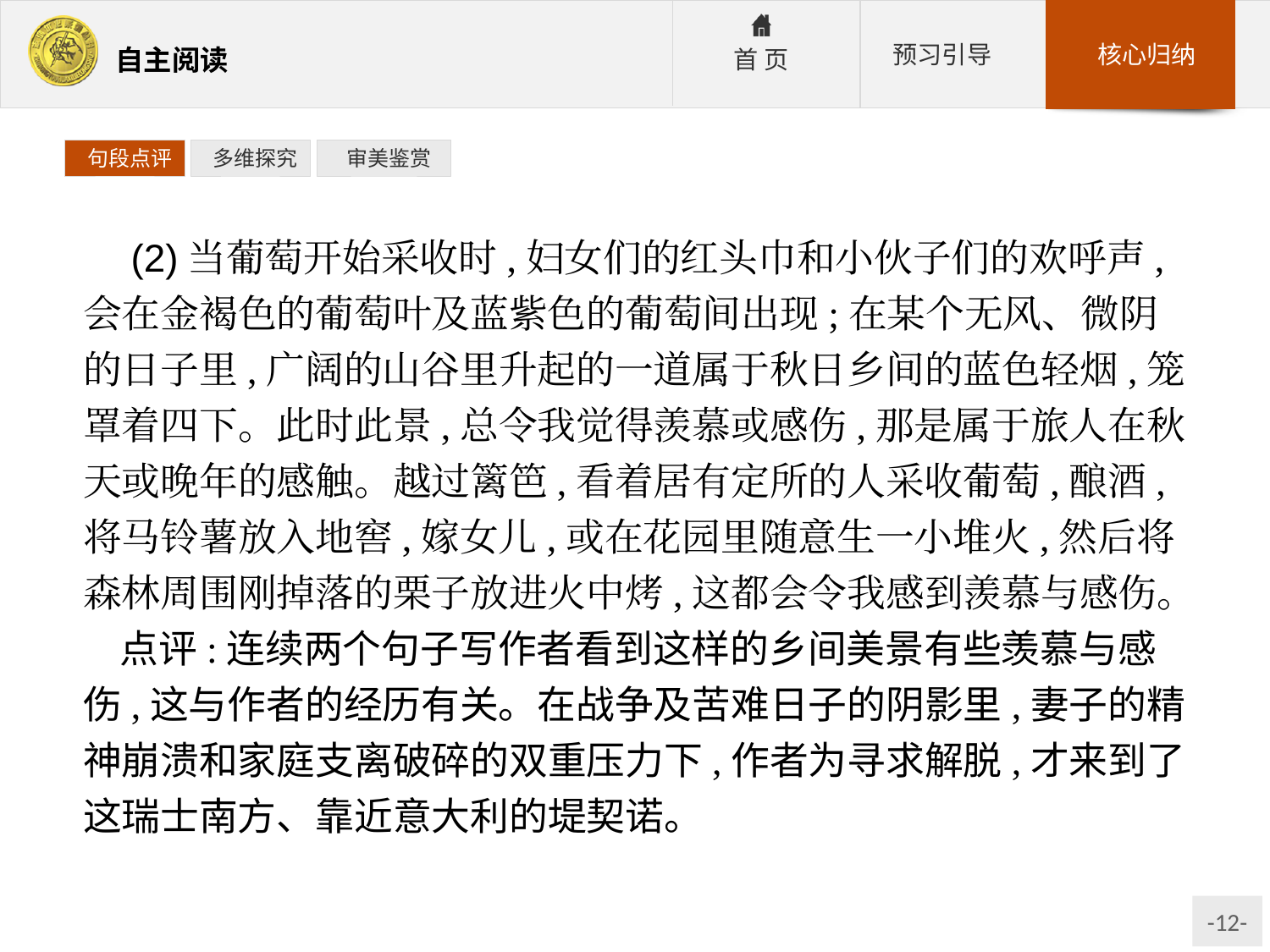

句段点评
 多维探究
 审美鉴赏
 (2)当葡萄开始采收时,妇女们的红头巾和小伙子们的欢呼声,会在金褐色的葡萄叶及蓝紫色的葡萄间出现;在某个无风、微阴的日子里,广阔的山谷里升起的一道属于秋日乡间的蓝色轻烟,笼罩着四下。此时此景,总令我觉得羡慕或感伤,那是属于旅人在秋天或晚年的感触。越过篱笆,看着居有定所的人采收葡萄,酿酒,将马铃薯放入地窖,嫁女儿,或在花园里随意生一小堆火,然后将森林周围刚掉落的栗子放进火中烤,这都会令我感到羡慕与感伤。
点评:连续两个句子写作者看到这样的乡间美景有些羡慕与感伤,这与作者的经历有关。在战争及苦难日子的阴影里,妻子的精神崩溃和家庭支离破碎的双重压力下,作者为寻求解脱,才来到了这瑞士南方、靠近意大利的堤契诺。